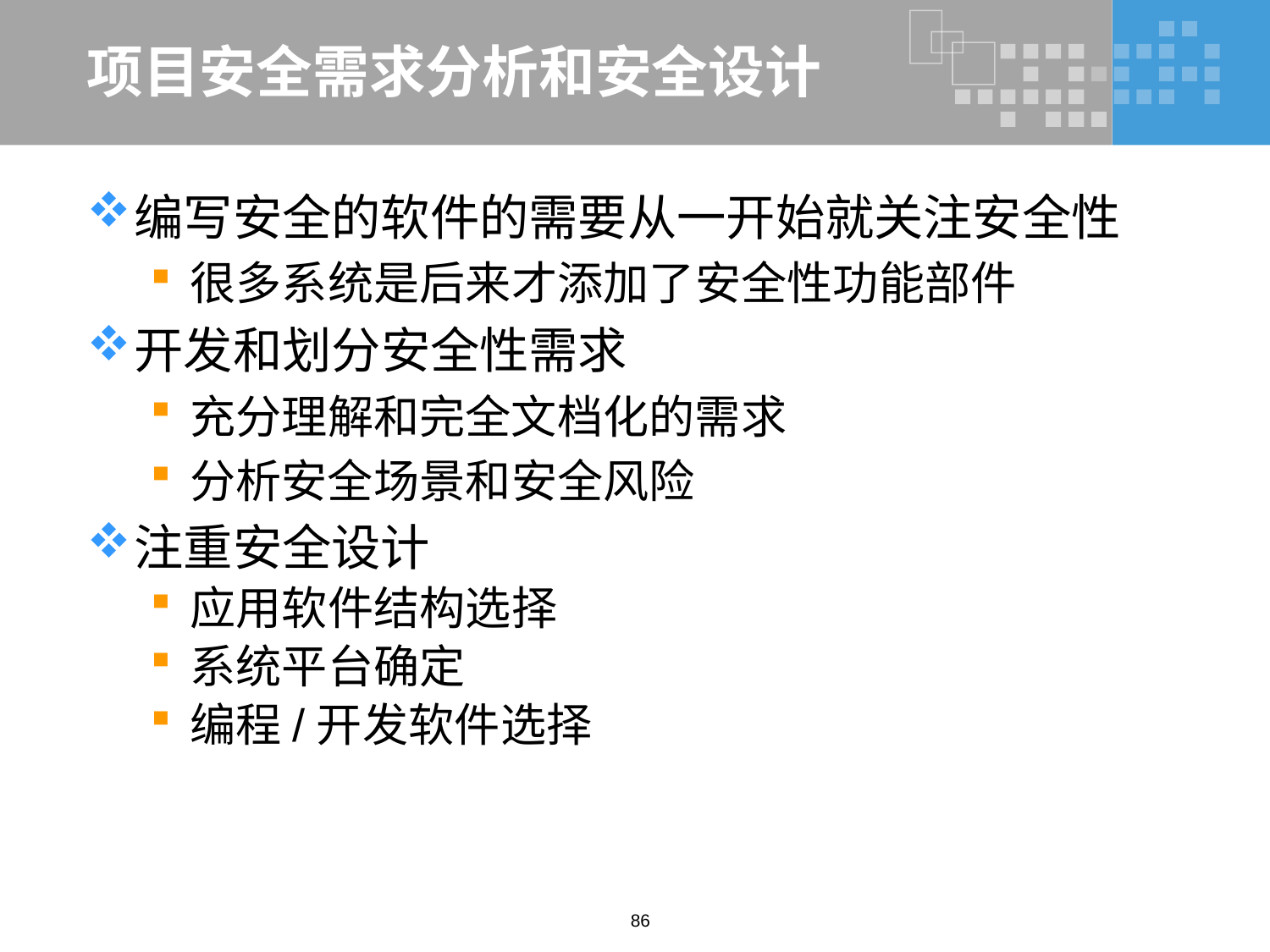

# 项目安全需求分析和安全设计
编写安全的软件的需要从一开始就关注安全性
很多系统是后来才添加了安全性功能部件
开发和划分安全性需求
充分理解和完全文档化的需求
分析安全场景和安全风险
注重安全设计
应用软件结构选择
系统平台确定
编程/开发软件选择
86